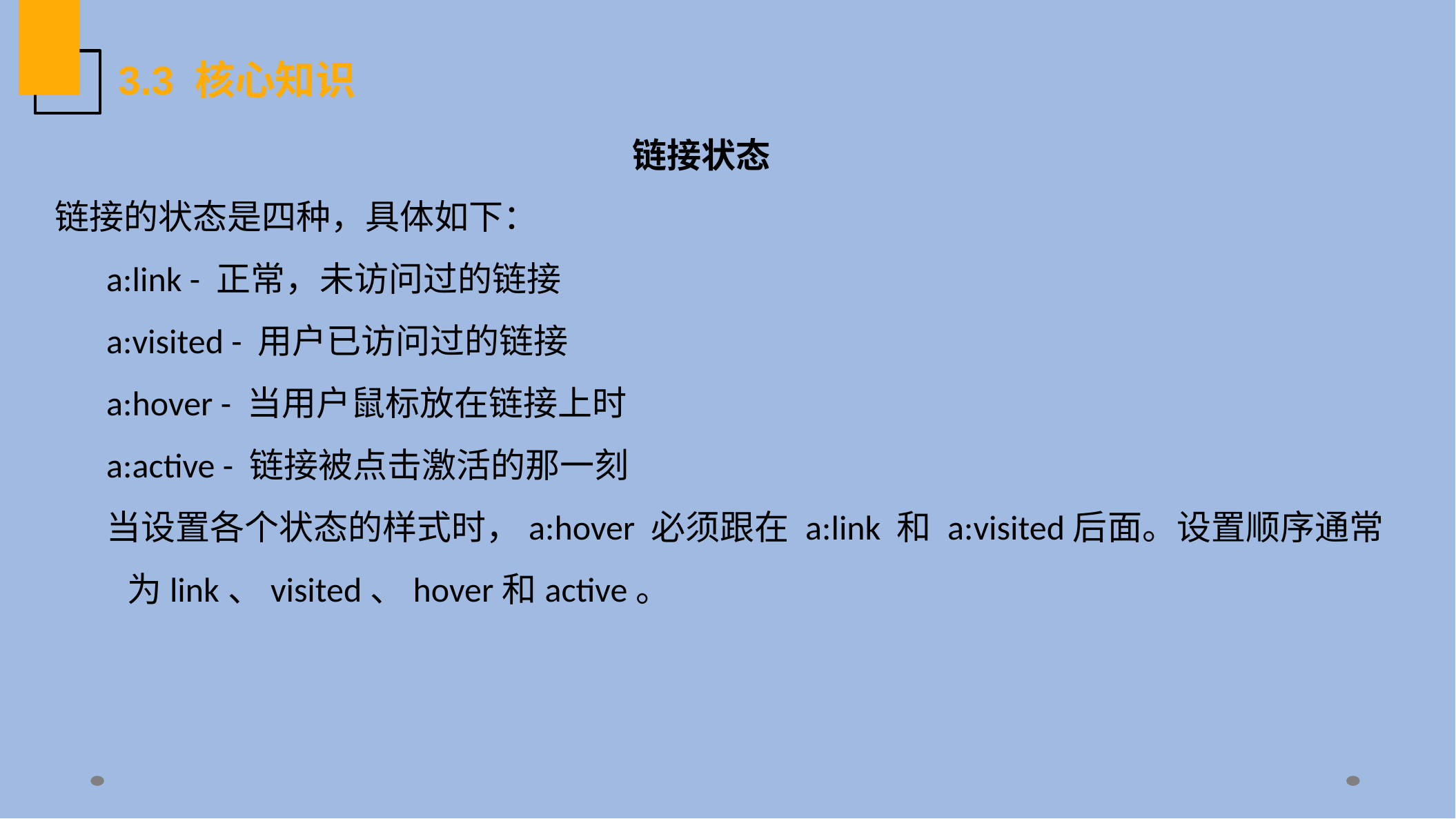

3.3 核心知识
链接状态
链接的状态是四种，具体如下：
a:link - 正常，未访问过的链接
a:visited - 用户已访问过的链接
a:hover - 当用户鼠标放在链接上时
a:active - 链接被点击激活的那一刻
当设置各个状态的样式时，a:hover 必须跟在 a:link 和 a:visited后面。设置顺序通常为link、visited、hover和active。